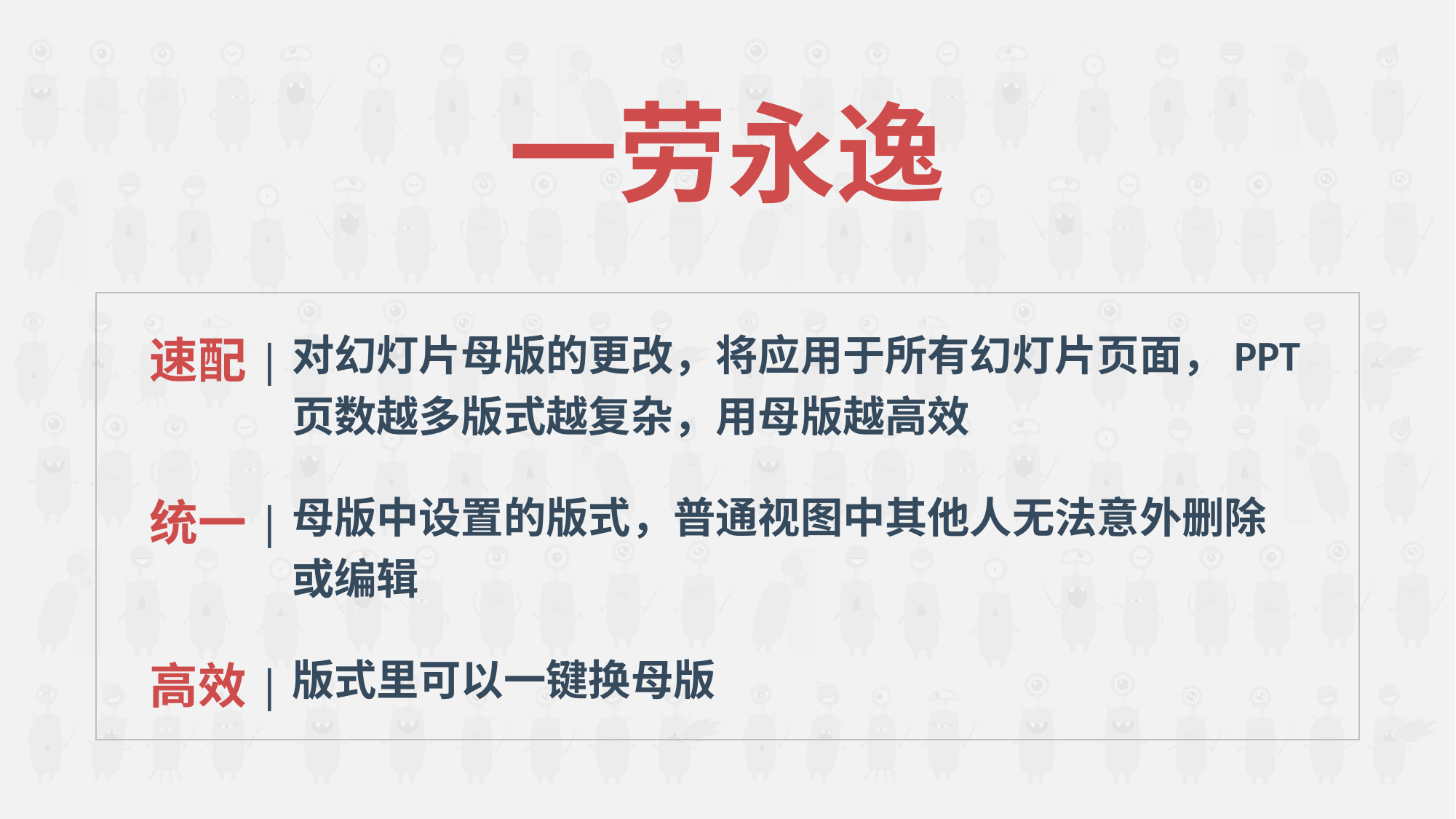

一劳永逸

速配|
对幻灯片母版的更改，将应用于所有幻灯片页面，PPT页数越多版式越复杂，用母版越高效
统一|
母版中设置的版式，普通视图中其他人无法意外删除或编辑
高效|
版式里可以一键换母版